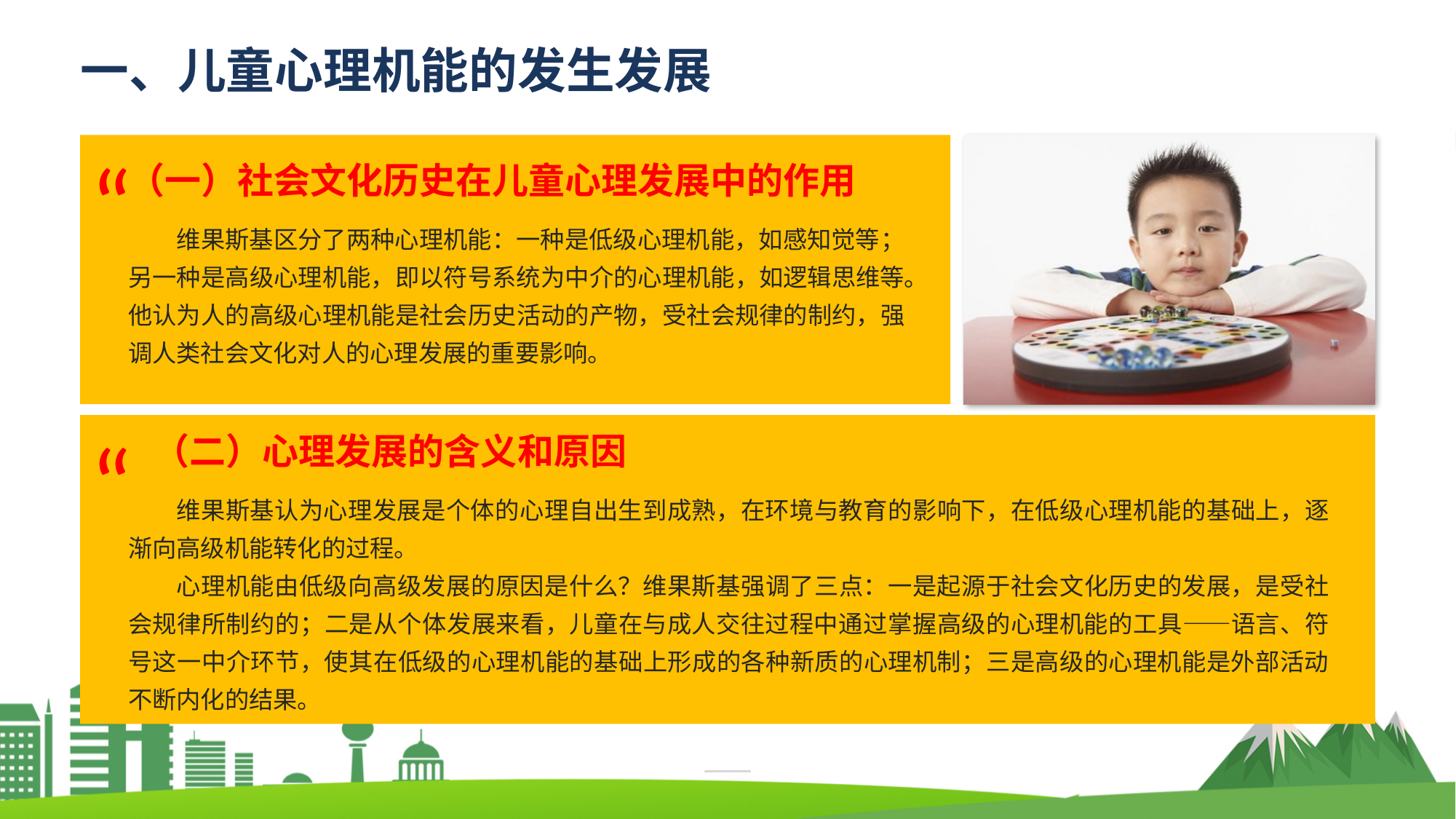

一、儿童心理机能的发生发展

“
（一）社会文化历史在儿童心理发展中的作用
维果斯基区分了两种心理机能：一种是低级心理机能，如感知觉等；另一种是高级心理机能，即以符号系统为中介的心理机能，如逻辑思维等。他认为人的高级心理机能是社会历史活动的产物，受社会规律的制约，强调人类社会文化对人的心理发展的重要影响。

“
（二）心理发展的含义和原因
维果斯基认为心理发展是个体的心理自出生到成熟，在环境与教育的影响下，在低级心理机能的基础上，逐渐向高级机能转化的过程。
心理机能由低级向高级发展的原因是什么？维果斯基强调了三点：一是起源于社会文化历史的发展，是受社会规律所制约的；二是从个体发展来看，儿童在与成人交往过程中通过掌握高级的心理机能的工具——语言、符号这一中介环节，使其在低级的心理机能的基础上形成的各种新质的心理机制；三是高级的心理机能是外部活动不断内化的结果。